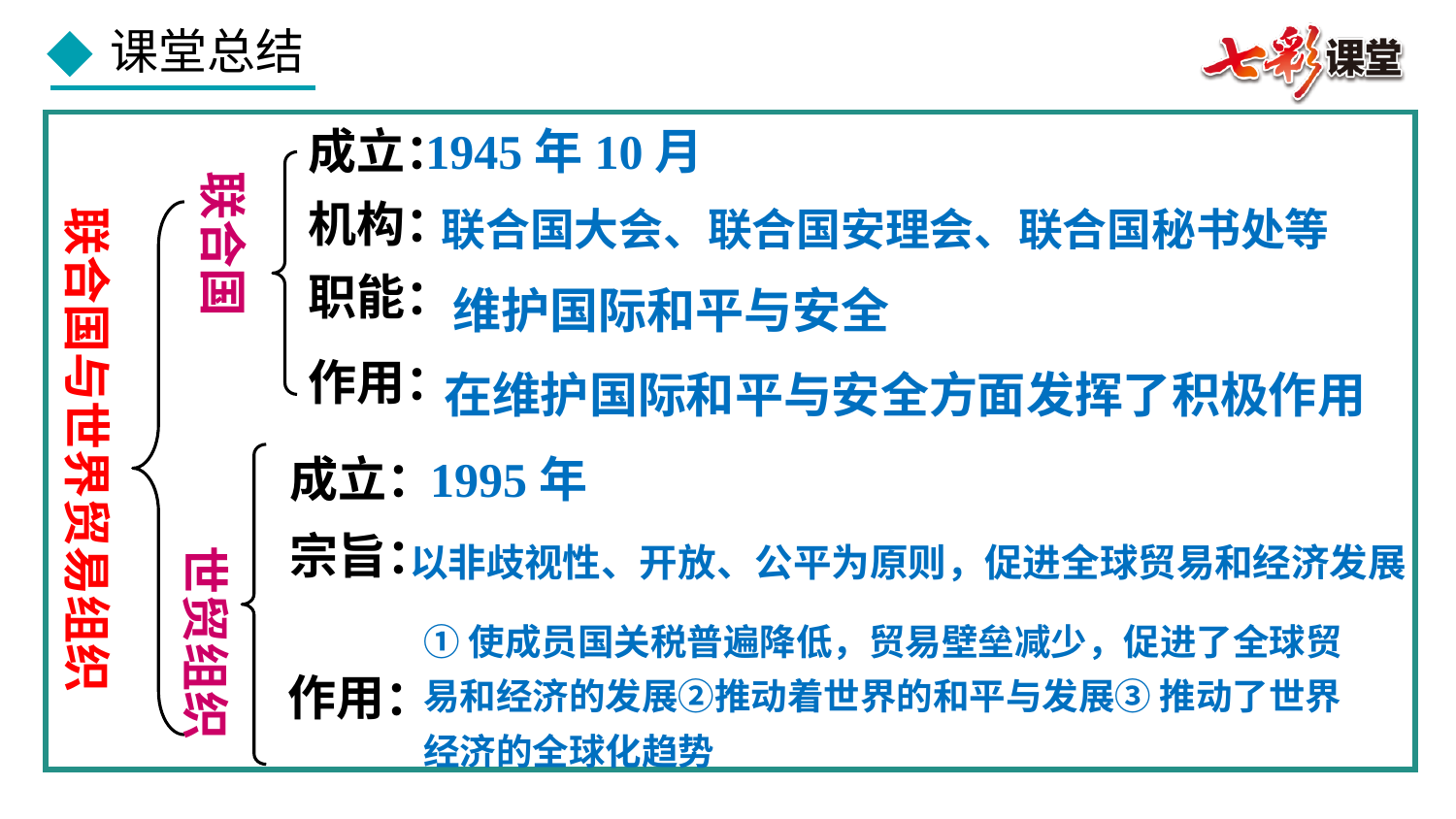

成立：
1945年10月

联合国
机构：
联合国大会、联合国安理会、联合国秘书处等
联合国与世界贸易组织

职能：
维护国际和平与安全
作用：
在维护国际和平与安全方面发挥了积极作用
成立：
1995年

宗旨：
以非歧视性、开放、公平为原则，促进全球贸易和经济发展
世贸组织
①使成员国关税普遍降低，贸易壁垒减少，促进了全球贸易和经济的发展②推动着世界的和平与发展③ 推动了世界经济的全球化趋势
作用：